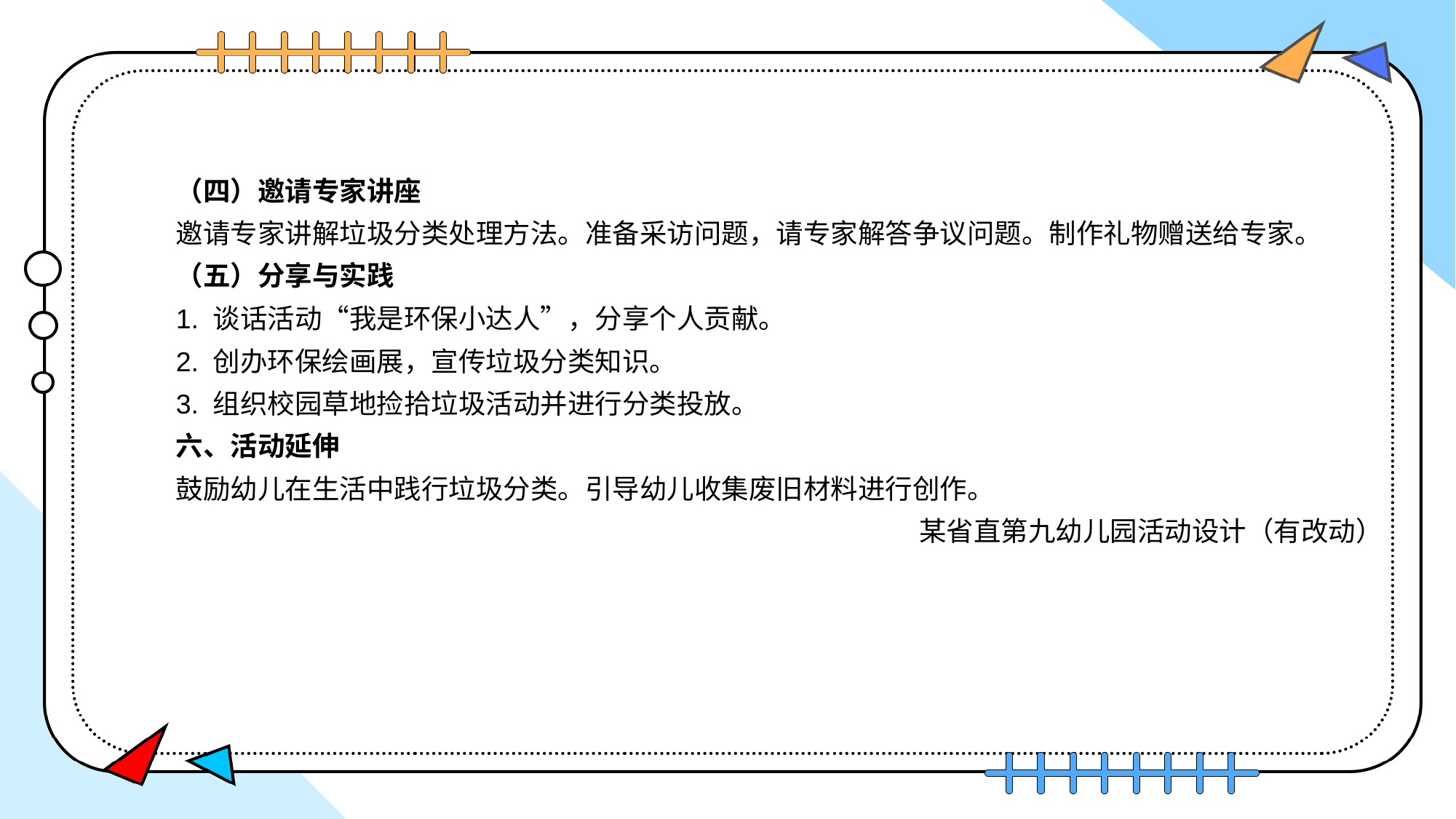

（四）邀请专家讲座
邀请专家讲解垃圾分类处理方法。准备采访问题，请专家解答争议问题。制作礼物赠送给专家。
（五）分享与实践
1. 谈话活动“我是环保小达人”，分享个人贡献。
2. 创办环保绘画展，宣传垃圾分类知识。
3. 组织校园草地捡拾垃圾活动并进行分类投放。
六、活动延伸
鼓励幼儿在生活中践行垃圾分类。引导幼儿收集废旧材料进行创作。
某省直第九幼儿园活动设计（有改动）